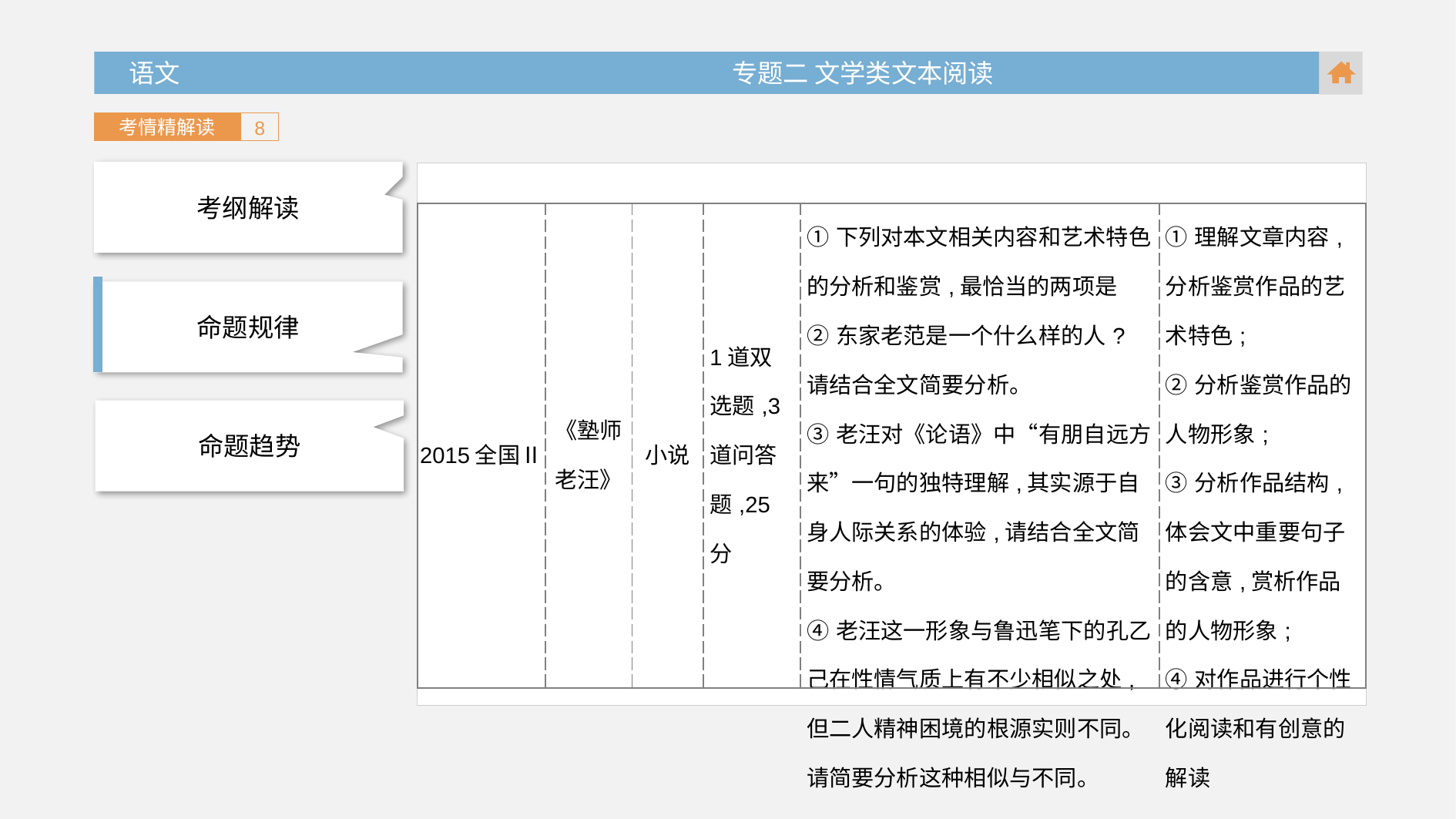

语文                                                                                                专题二 文学类文本阅读

考情精解读
8

考纲解读

| 2015全国Ⅱ | 《塾师老汪》 | 小说 | 1道双选题,3道问答题,25分 | ①下列对本文相关内容和艺术特色的分析和鉴赏,最恰当的两项是 ②东家老范是一个什么样的人?请结合全文简要分析。 ③老汪对《论语》中“有朋自远方来”一句的独特理解,其实源于自身人际关系的体验,请结合全文简要分析。 ④老汪这一形象与鲁迅笔下的孔乙己在性情气质上有不少相似之处,但二人精神困境的根源实则不同。请简要分析这种相似与不同。 | ①理解文章内容,分析鉴赏作品的艺术特色; ②分析鉴赏作品的人物形象; ③分析作品结构,体会文中重要句子的含意,赏析作品的人物形象; ④对作品进行个性化阅读和有创意的解读 |
| --- | --- | --- | --- | --- | --- |
命题规律
命题趋势